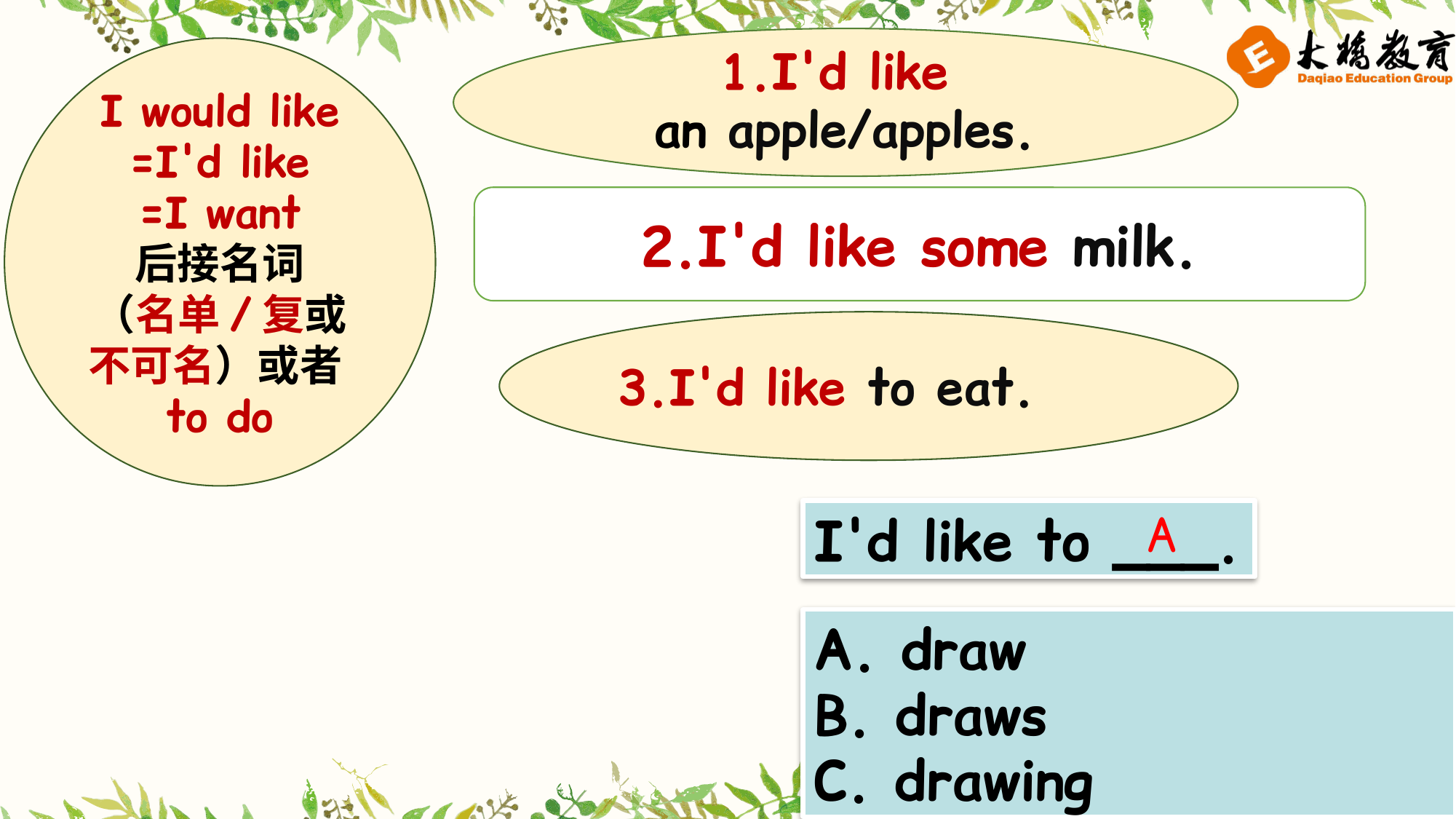

1.I'd like
an apple/apples.

I would like
=I'd like
=I want
后接名词
（名单/复或不可名）或者
to do
2.I'd like some milk.
3.I'd like to eat.
I'd like to ___.
A
A. draw
B. draws
C. drawing